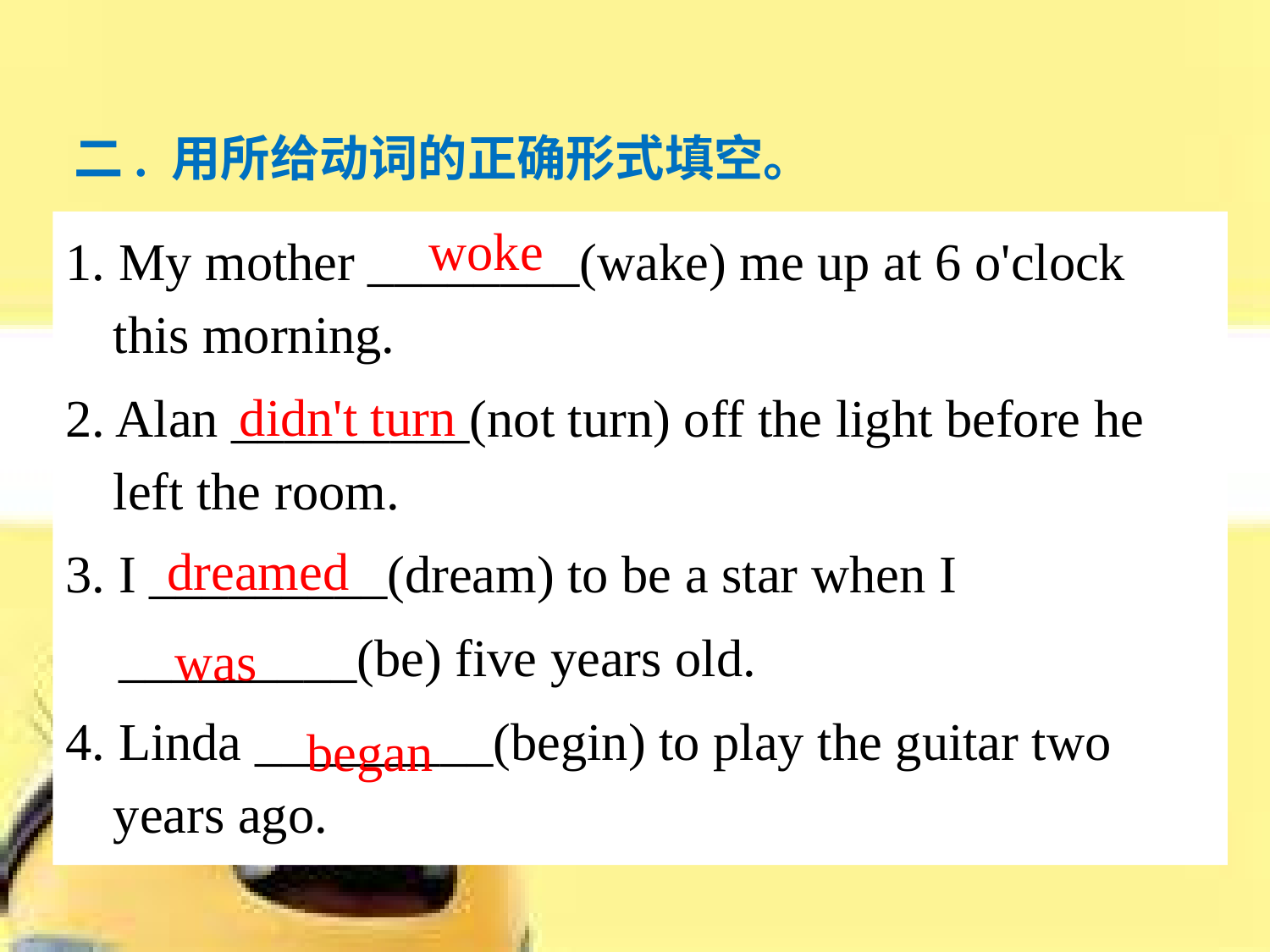

# 二. 用所给动词的正确形式填空。
1. My mother ________(wake) me up at 6 o'clock this morning.
2. Alan _________(not turn) off the light before he left the room.
3. I _________(dream) to be a star when I
    _________(be) five years old.
4. Linda _________(begin) to play the guitar two years ago.
woke
didn't turn
dreamed
was
began